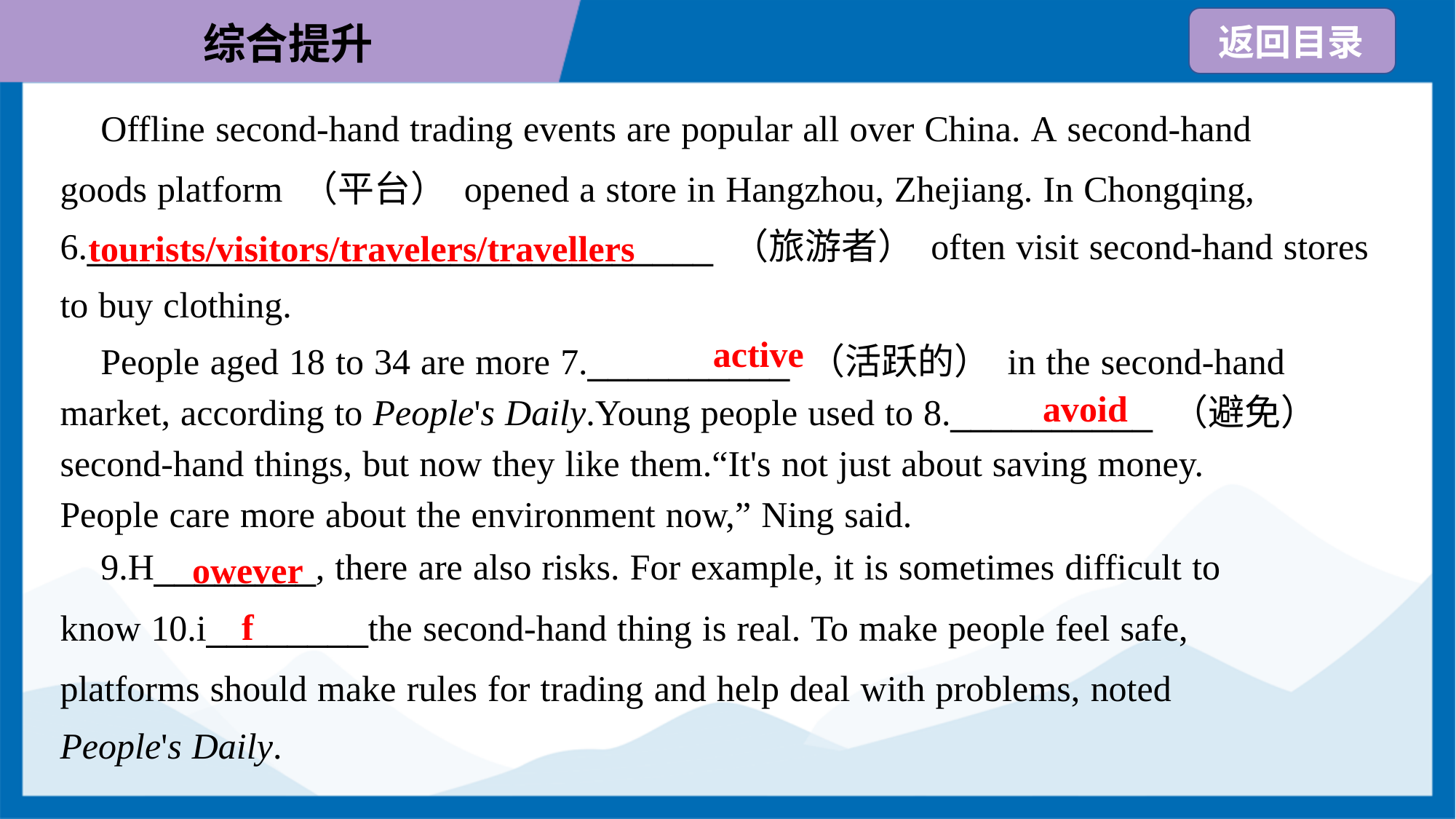

Offline second-hand trading events are popular all over China. A second-hand
goods platform （平台） opened a store in Hangzhou, Zhejiang. In Chongqing,
6._______________________________ （旅游者） often visit second-hand stores
to buy clothing.
tourists/visitors/travelers/travellers
active
    People aged 18 to 34 are more 7.__________ （活跃的） in the second-hand
market, according to People's Daily.Young people used to 8.__________ （避免）
second-hand things, but now they like them.“It's not just about saving money.
People care more about the environment now,” Ning said.
avoid
owever
    9.H________, there are also risks. For example, it is sometimes difficult to
know 10.i________the second-hand thing is real. To make people feel safe,
platforms should make rules for trading and help deal with problems, noted
People's Daily.
f